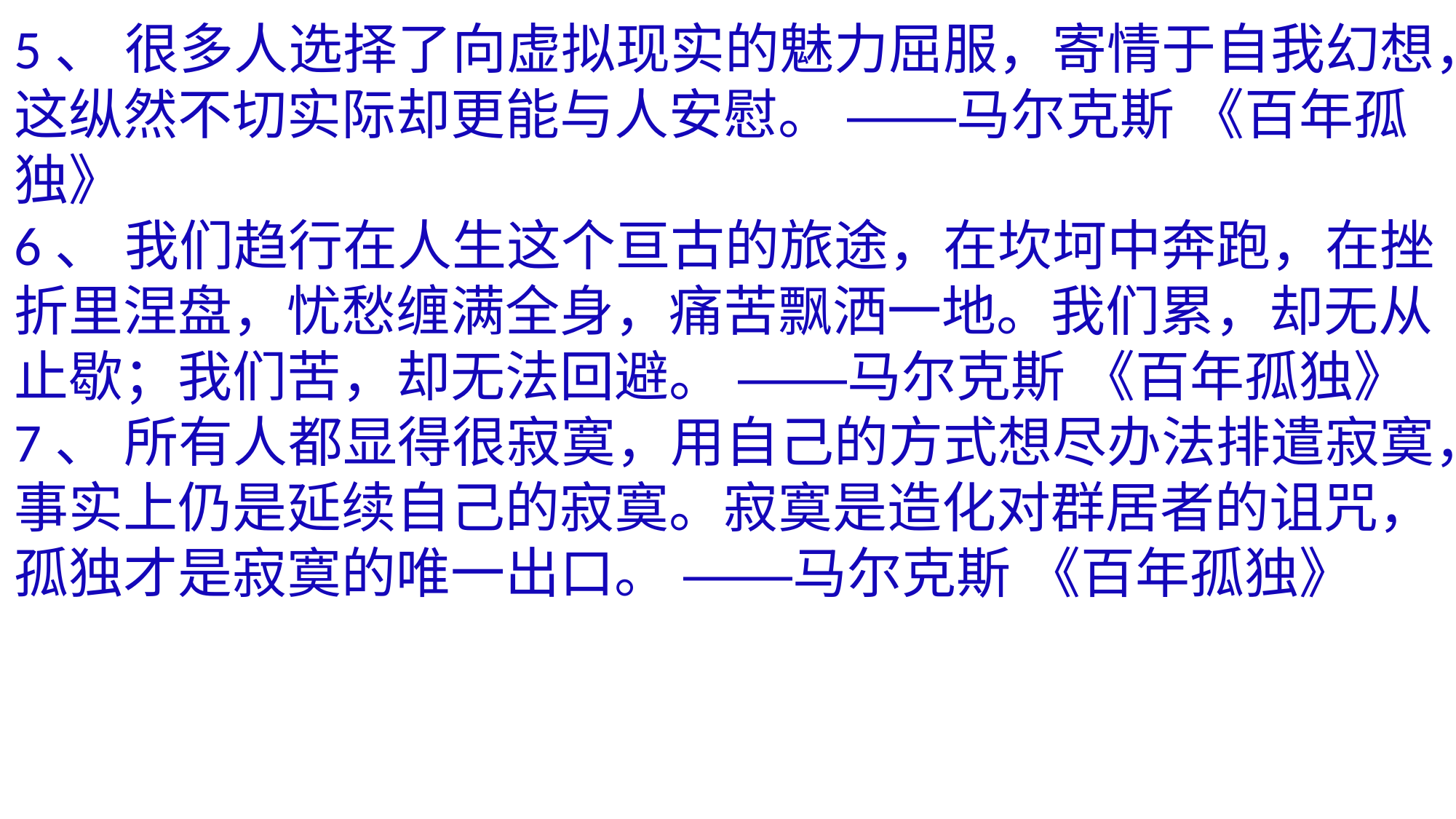

5、 很多人选择了向虚拟现实的魅力屈服，寄情于自我幻想，这纵然不切实际却更能与人安慰。 ——马尔克斯 《百年孤独》
6、 我们趋行在人生这个亘古的旅途，在坎坷中奔跑，在挫折里涅盘，忧愁缠满全身，痛苦飘洒一地。我们累，却无从止歇；我们苦，却无法回避。 ——马尔克斯 《百年孤独》
7、 所有人都显得很寂寞，用自己的方式想尽办法排遣寂寞，事实上仍是延续自己的寂寞。寂寞是造化对群居者的诅咒，孤独才是寂寞的唯一出口。 ——马尔克斯 《百年孤独》